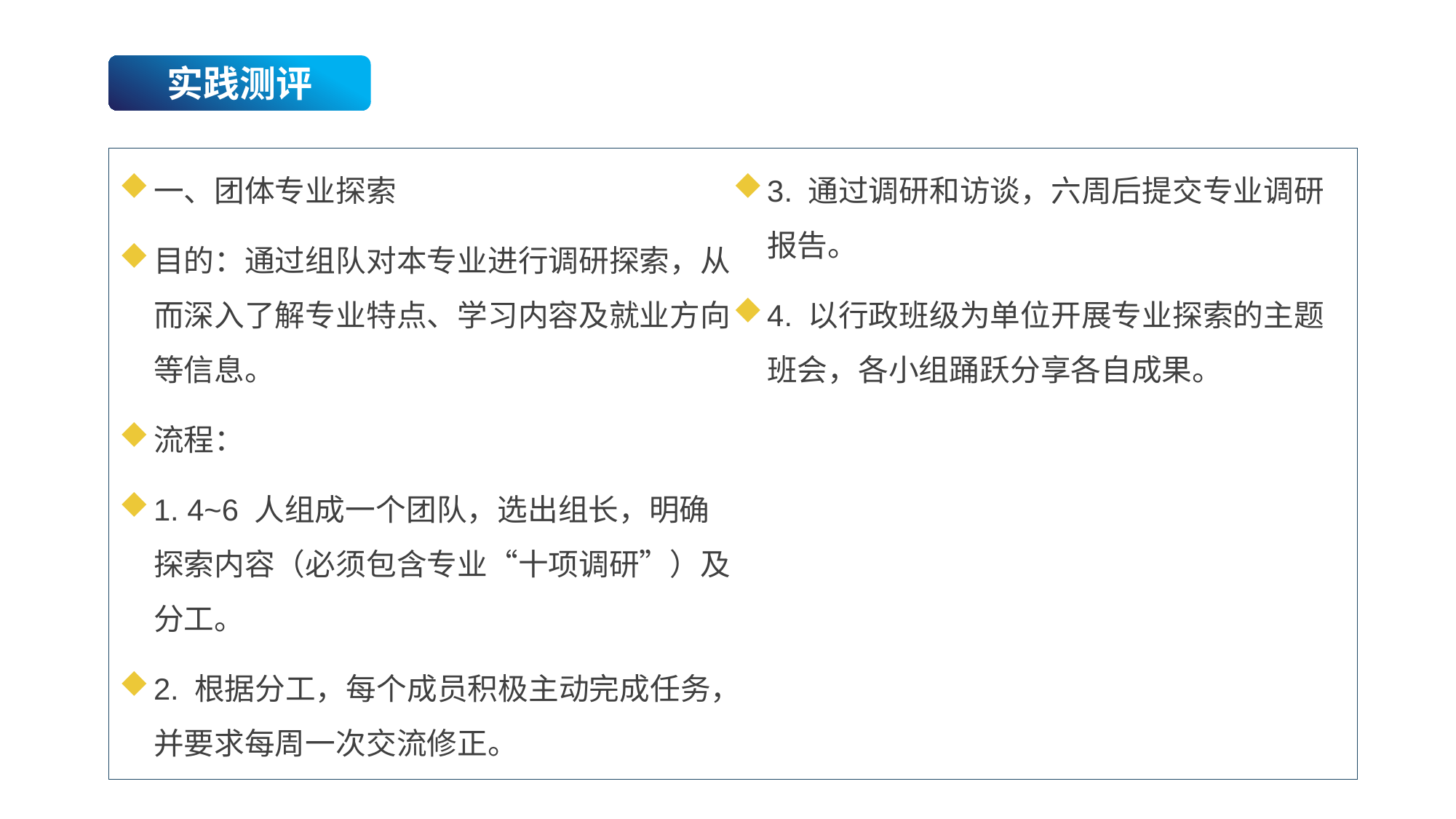

实践测评
一、团体专业探索
目的：通过组队对本专业进行调研探索，从而深入了解专业特点、学习内容及就业方向等信息。
流程：
1. 4~6 人组成一个团队，选出组长，明确探索内容（必须包含专业“十项调研”）及分工。
2. 根据分工，每个成员积极主动完成任务，并要求每周一次交流修正。
3. 通过调研和访谈，六周后提交专业调研报告。
4. 以行政班级为单位开展专业探索的主题班会，各小组踊跃分享各自成果。